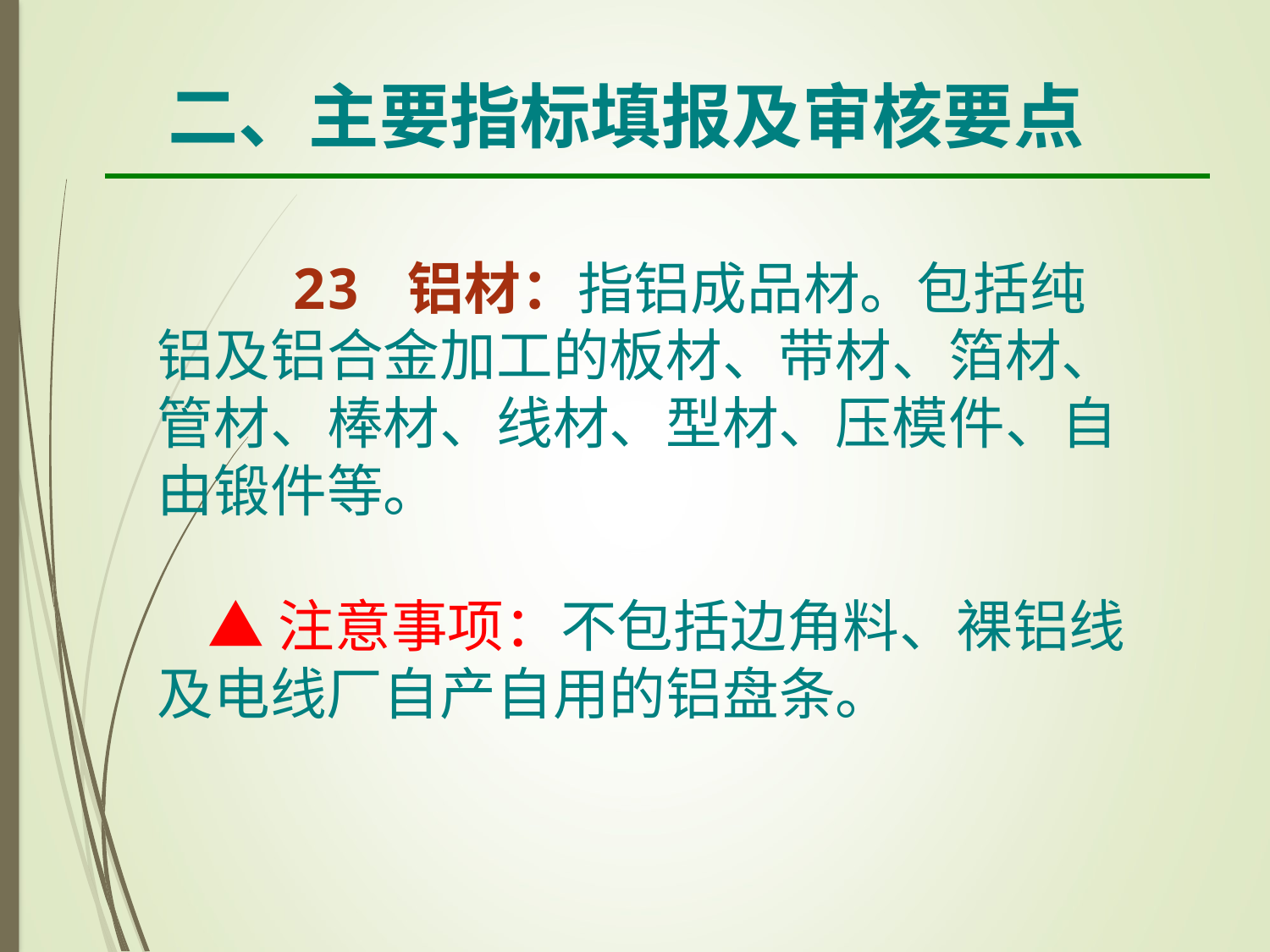

二、主要指标填报及审核要点
    23 铝材：指铝成品材。包括纯铝及铝合金加工的板材、带材、箔材、管材、棒材、线材、型材、压模件、自由锻件等。

    ▲注意事项：不包括边角料、裸铝线及电线厂自产自用的铝盘条。